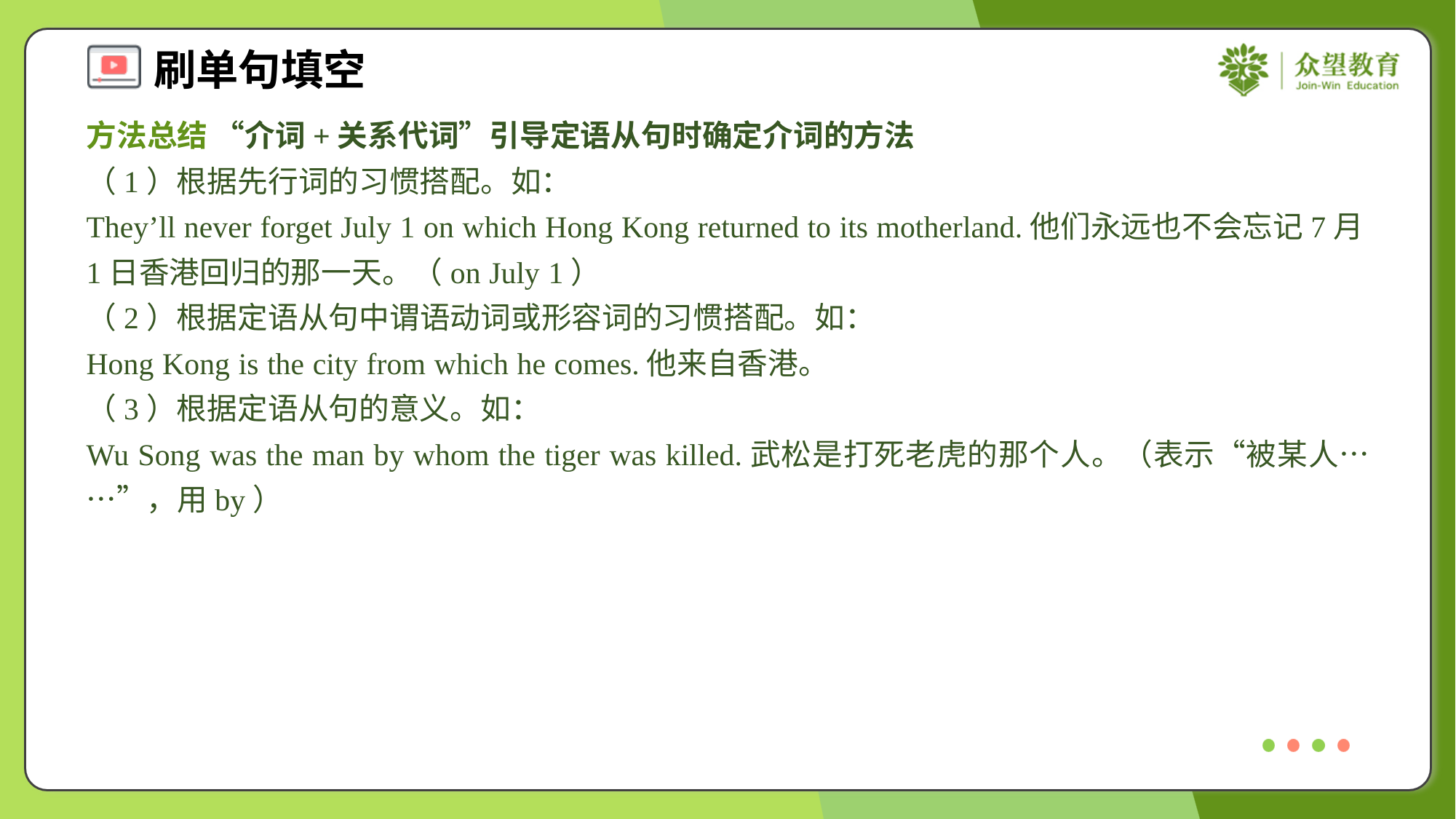

方法总结 “介词+关系代词”引导定语从句时确定介词的方法
（1）根据先行词的习惯搭配。如：
They’ll never forget July 1 on which Hong Kong returned to its motherland.他们永远也不会忘记7月1日香港回归的那一天。（on July 1）
（2）根据定语从句中谓语动词或形容词的习惯搭配。如：
Hong Kong is the city from which he comes.他来自香港。
（3）根据定语从句的意义。如：
Wu Song was the man by whom the tiger was killed.武松是打死老虎的那个人。（表示“被某人……”，用by）